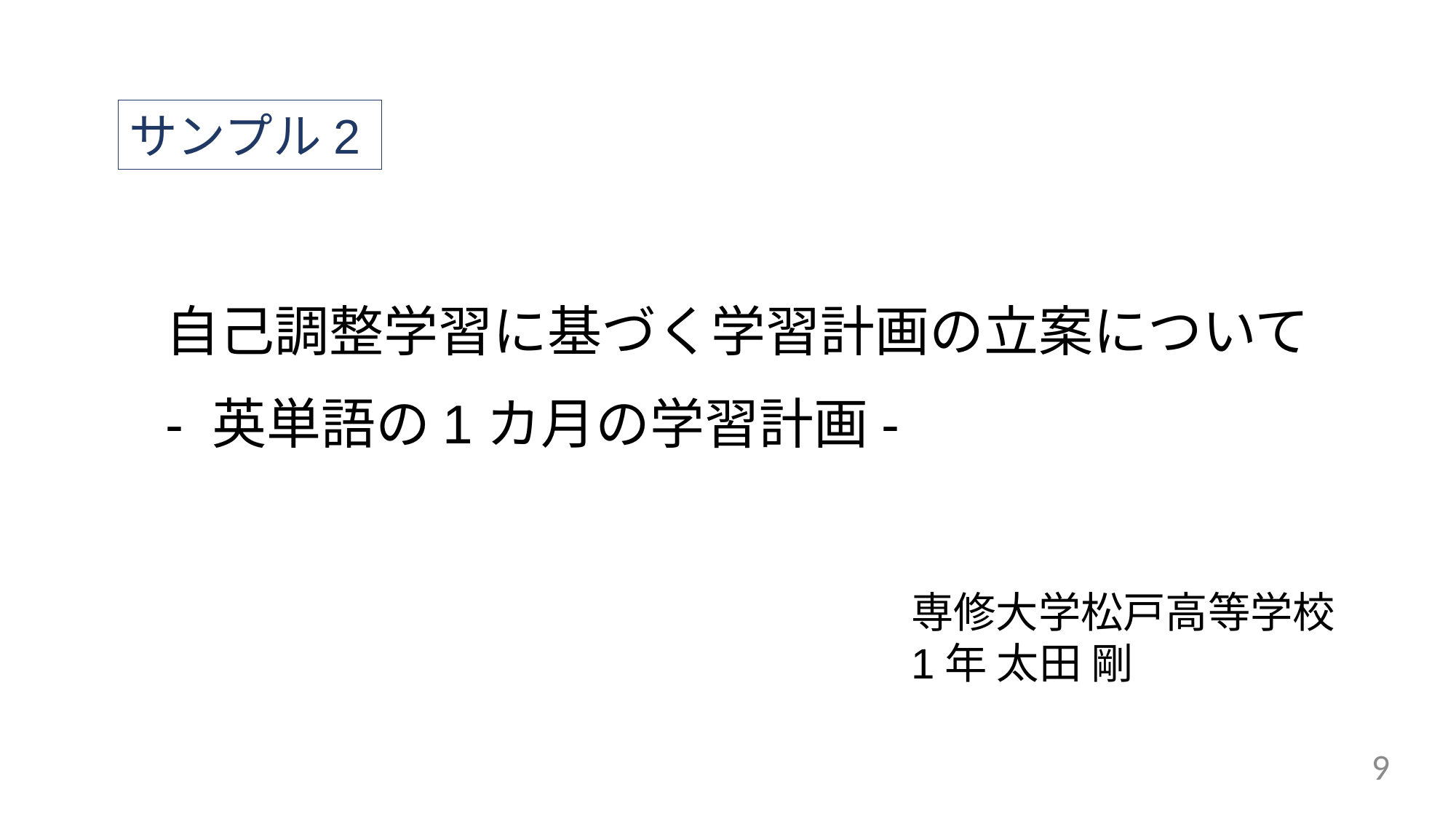

サンプル2
自己調整学習に基づく学習計画の立案について
- 英単語の1カ月の学習計画-
専修大学松戸高等学校　
1年 太田 剛
9